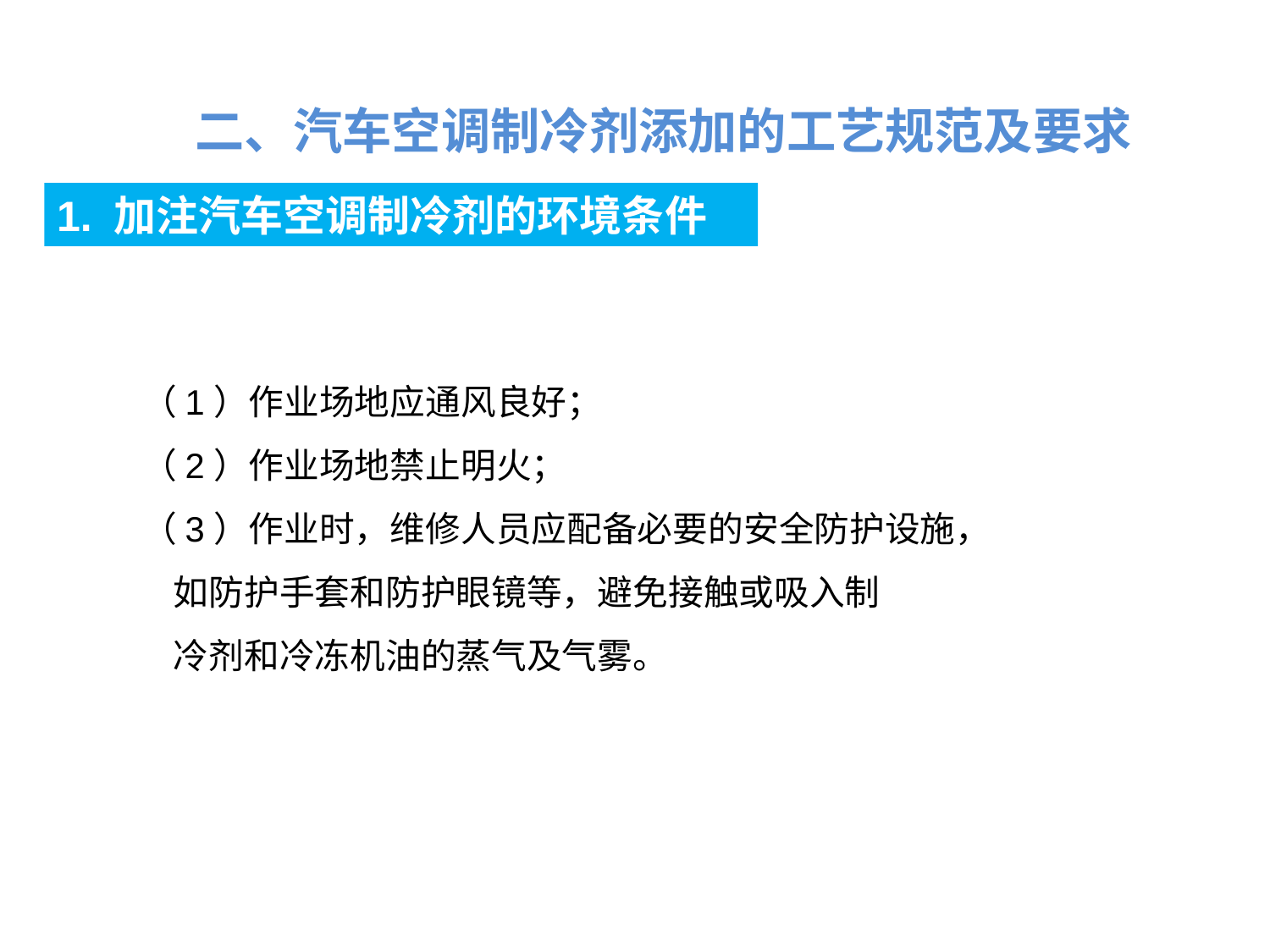

二、汽车空调制冷剂添加的工艺规范及要求
1. 加注汽车空调制冷剂的环境条件
（1）作业场地应通风良好；
（2）作业场地禁止明火；
（3）作业时，维修人员应配备必要的安全防护设施，
   如防护手套和防护眼镜等，避免接触或吸入制
   冷剂和冷冻机油的蒸气及气雾。